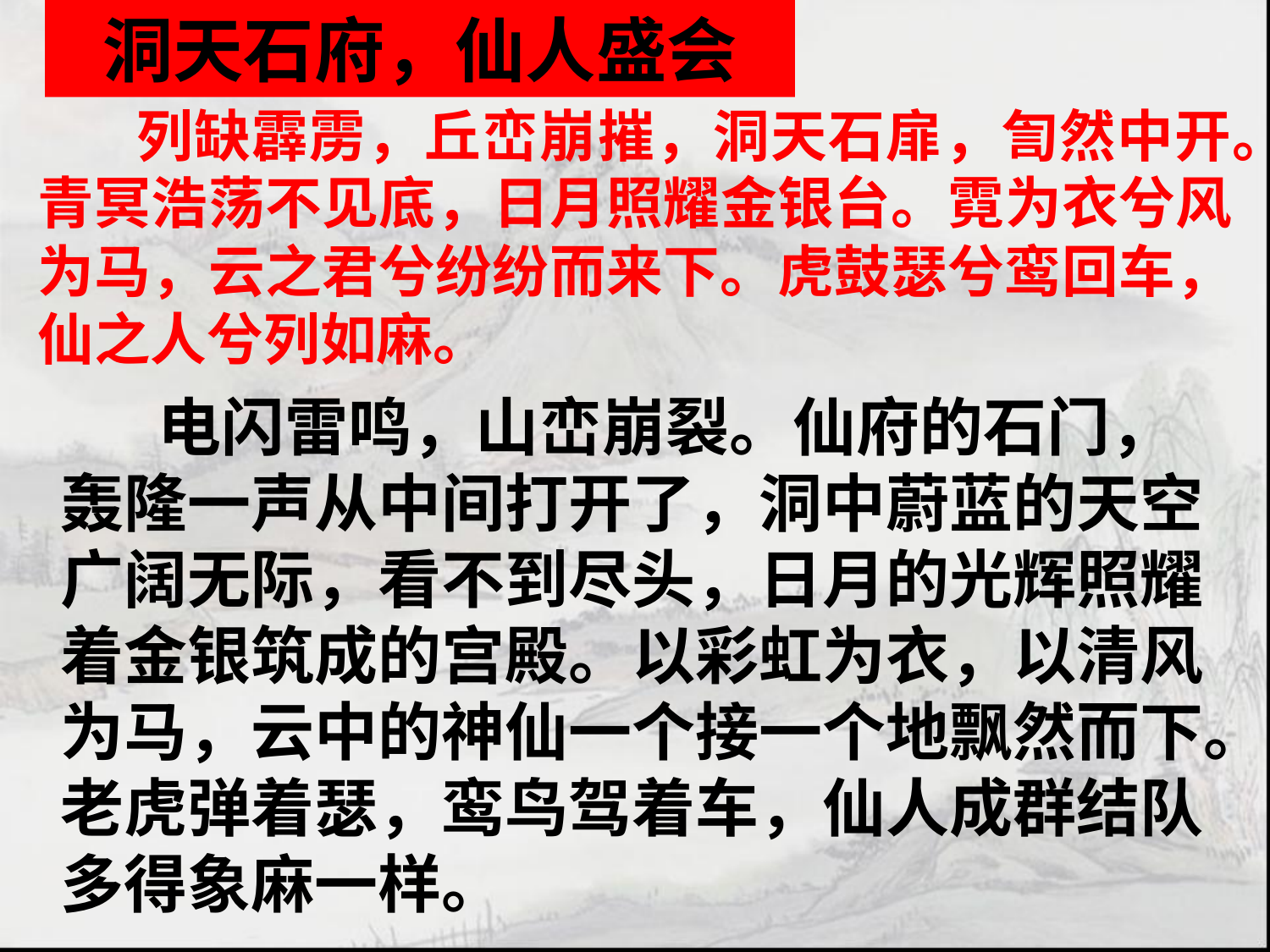

洞天石府，仙人盛会
# 列缺霹雳，丘峦崩摧，洞天石扉，訇然中开。青冥浩荡不见底，日月照耀金银台。霓为衣兮风为马，云之君兮纷纷而来下。虎鼓瑟兮鸾回车，仙之人兮列如麻。
         电闪雷鸣，山峦崩裂。仙府的石门，轰隆一声从中间打开了，洞中蔚蓝的天空广阔无际，看不到尽头，日月的光辉照耀着金银筑成的宫殿。以彩虹为衣，以清风为马，云中的神仙一个接一个地飘然而下。老虎弹着瑟，鸾鸟驾着车，仙人成群结队多得象麻一样。